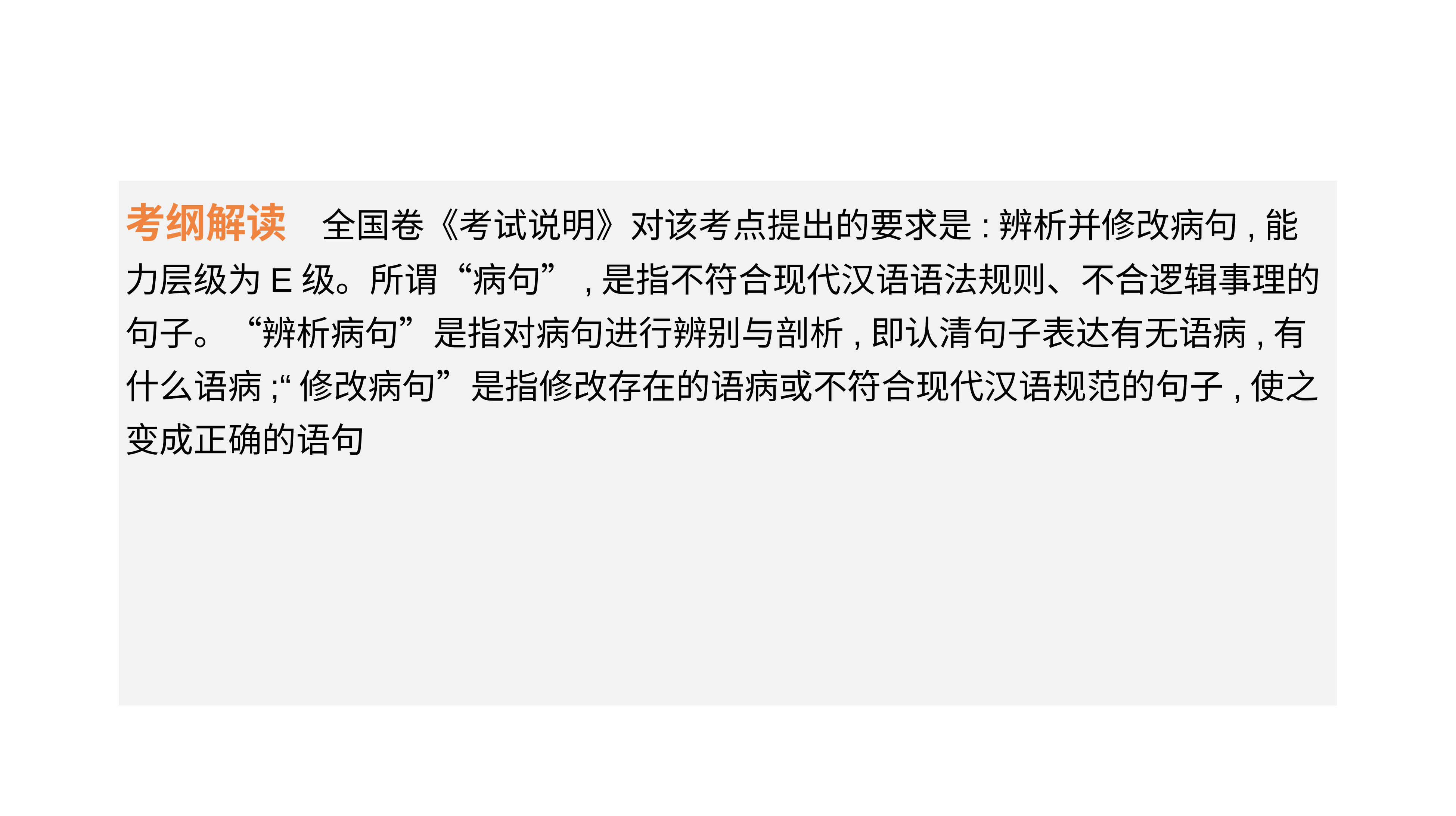

考纲解读    全国卷《考试说明》对该考点提出的要求是:辨析并修改病句,能力层级为E级。所谓“病句”,是指不符合现代汉语语法规则、不合逻辑事理的句子。“辨析病句”是指对病句进行辨别与剖析,即认清句子表达有无语病,有什么语病;“修改病句”是指修改存在的语病或不符合现代汉语规范的句子,使之变成正确的语句